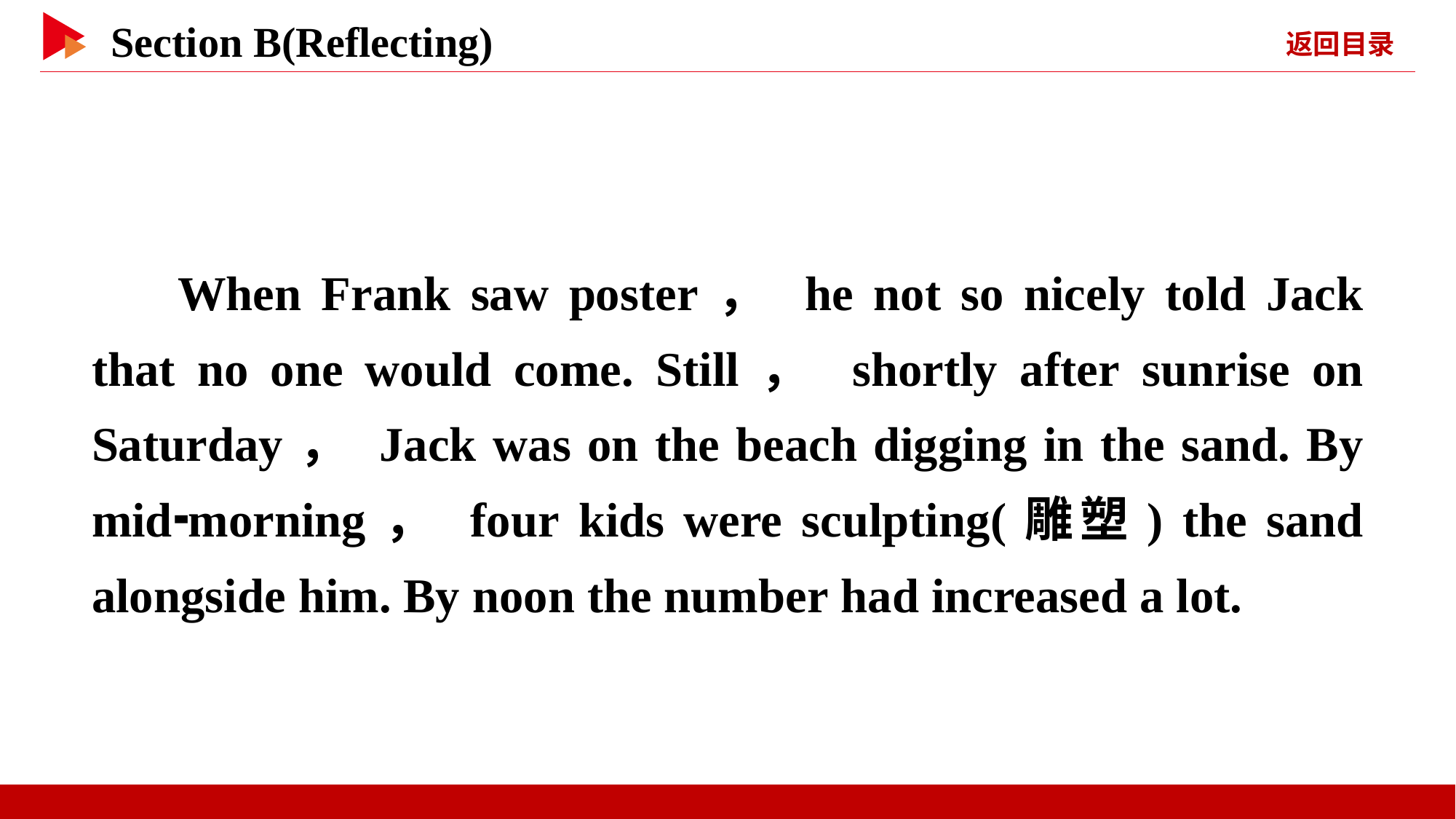

When Frank saw poster， he not so nicely told Jack that no one would come. Still， shortly after sunrise on Saturday， Jack was on the beach digging in the sand. By mid⁃morning， four kids were sculpting(雕塑) the sand alongside him. By noon the number had increased a lot.